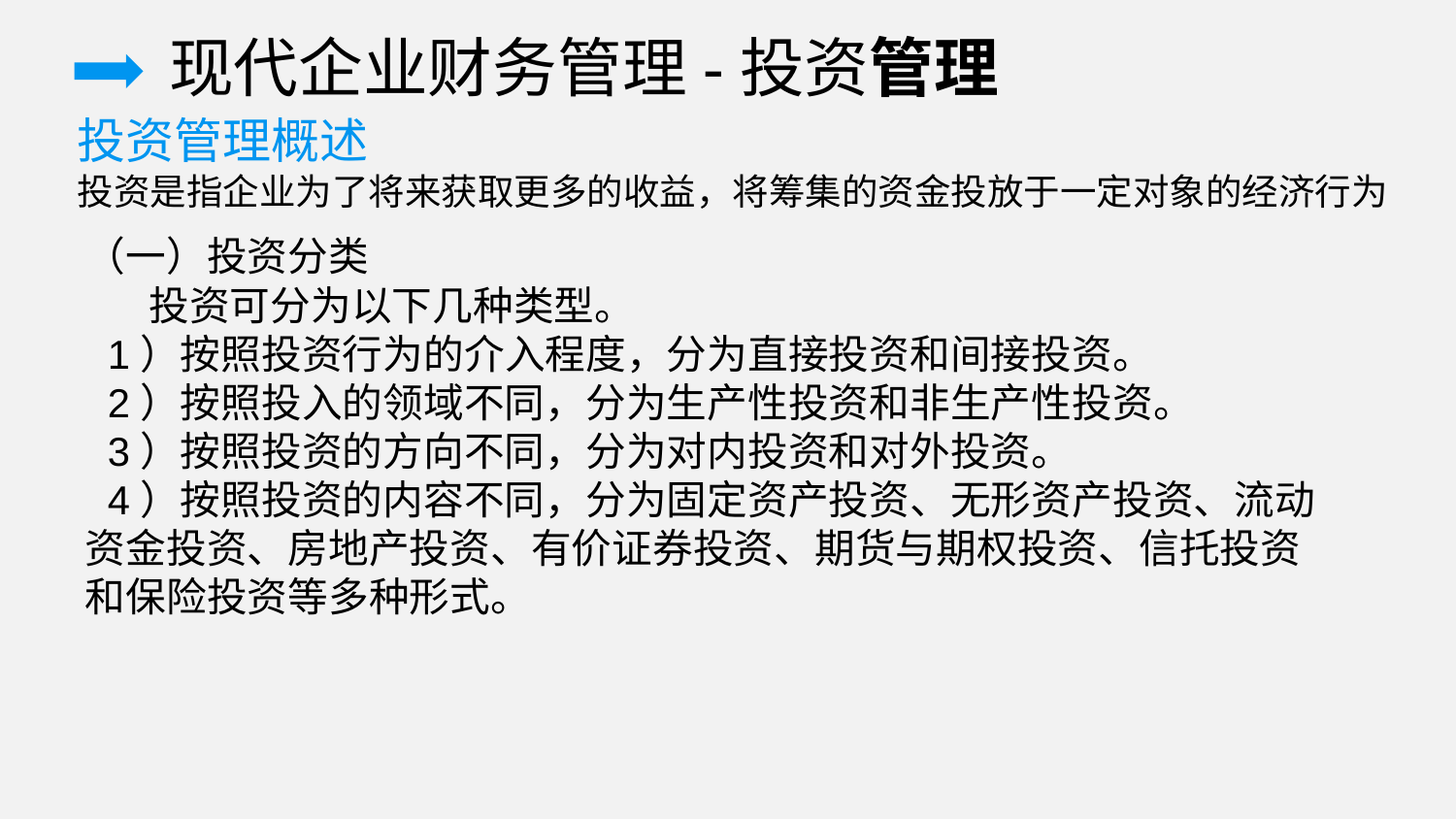

现代企业财务管理-投资管理
投资管理概述
投资是指企业为了将来获取更多的收益，将筹集的资金投放于一定对象的经济行为
（一）投资分类
      投资可分为以下几种类型。
  1）按照投资行为的介入程度，分为直接投资和间接投资。
  2）按照投入的领域不同，分为生产性投资和非生产性投资。
  3）按照投资的方向不同，分为对内投资和对外投资。
  4）按照投资的内容不同，分为固定资产投资、无形资产投资、流动资金投资、房地产投资、有价证券投资、期货与期权投资、信托投资和保险投资等多种形式。